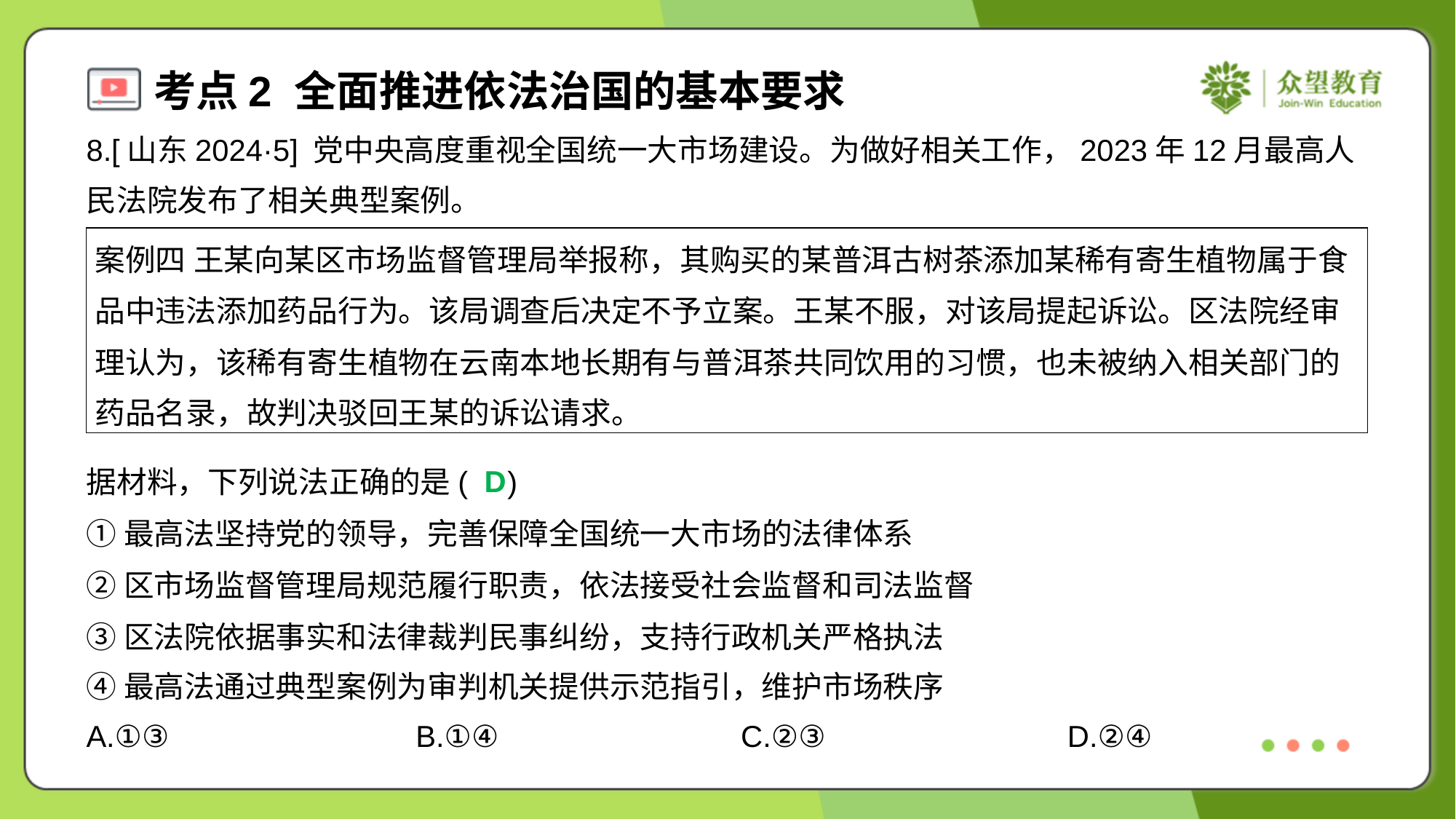

8.[山东2024·5] 党中央高度重视全国统一大市场建设。为做好相关工作，2023年12月最高人
民法院发布了相关典型案例。
| 案例四 王某向某区市场监督管理局举报称，其购买的某普洱古树茶添加某稀有寄生植物属于食 品中违法添加药品行为。该局调查后决定不予立案。王某不服，对该局提起诉讼。区法院经审 理认为，该稀有寄生植物在云南本地长期有与普洱茶共同饮用的习惯，也未被纳入相关部门的 药品名录，故判决驳回王某的诉讼请求。 |
| --- |
D
据材料，下列说法正确的是(     )
①最高法坚持党的领导，完善保障全国统一大市场的法律体系
②区市场监督管理局规范履行职责，依法接受社会监督和司法监督
③区法院依据事实和法律裁判民事纠纷，支持行政机关严格执法
④最高法通过典型案例为审判机关提供示范指引，维护市场秩序
A.①③	B.①④	C.②③	D.②④